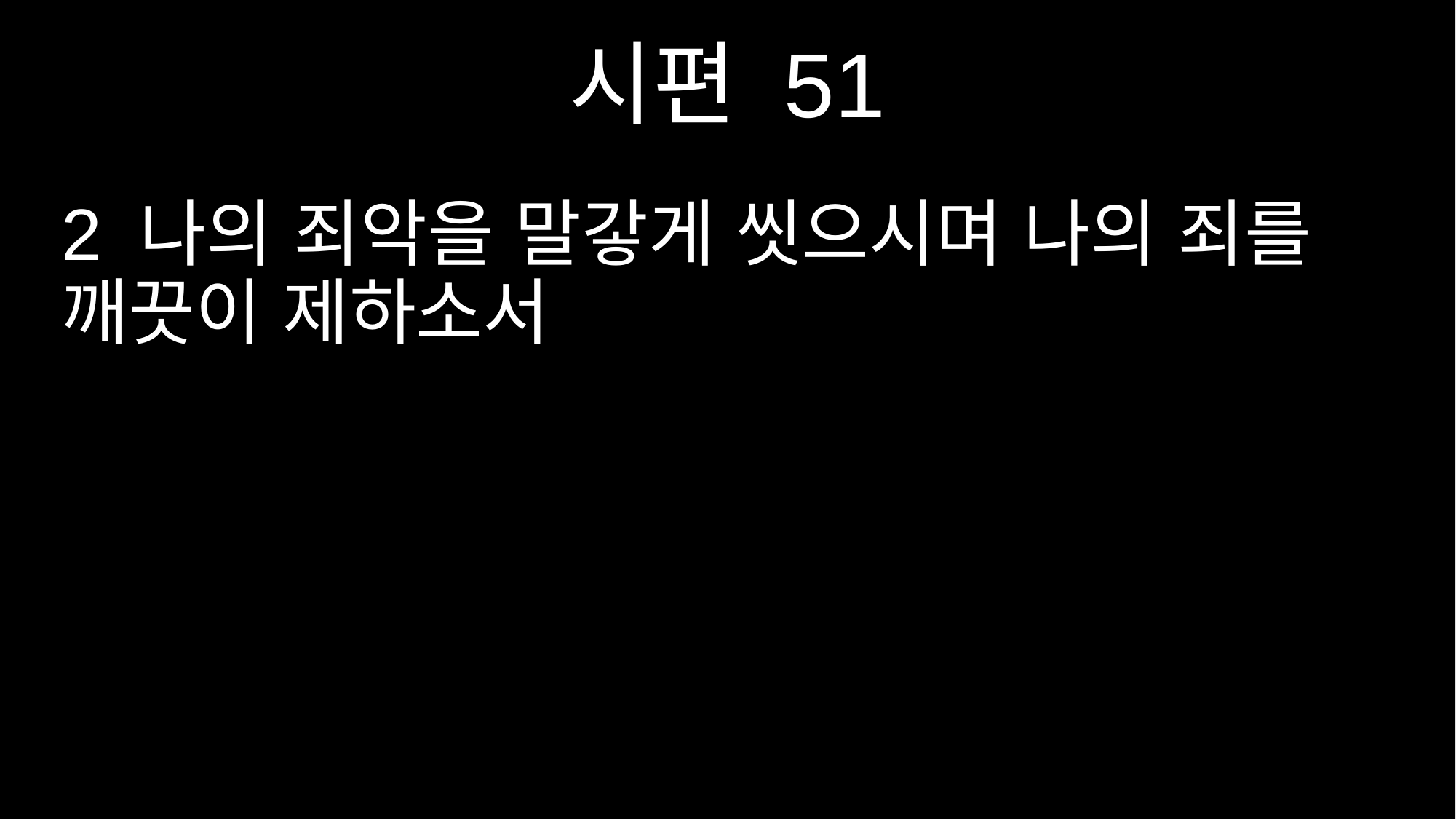

시편 51
2 나의 죄악을 말갛게 씻으시며 나의 죄를 깨끗이 제하소서